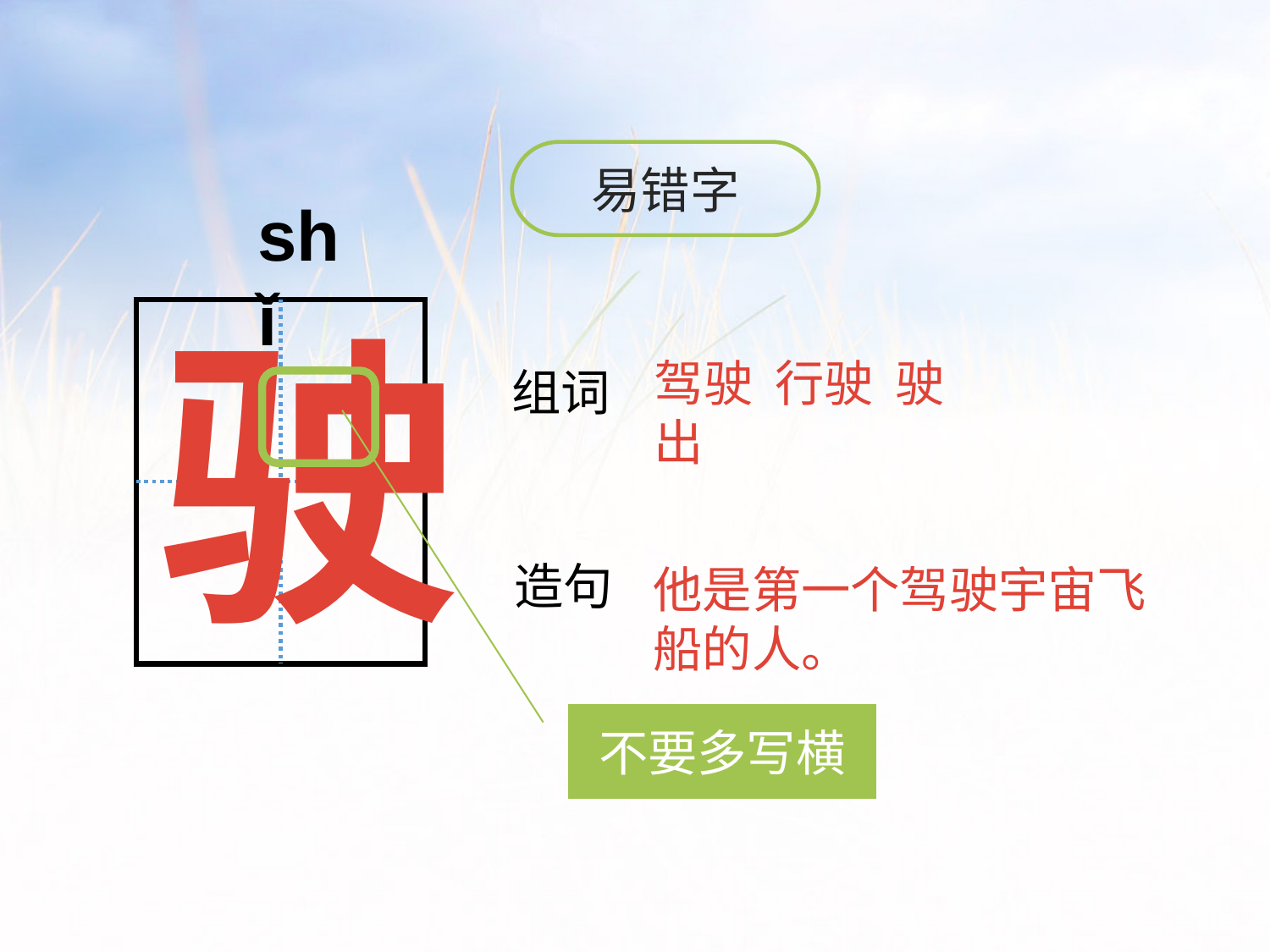

易错字
shǐ
驶

驾驶  行驶  驶出
组词

造句
他是第一个驾驶宇宙飞船的人。
不要多写横